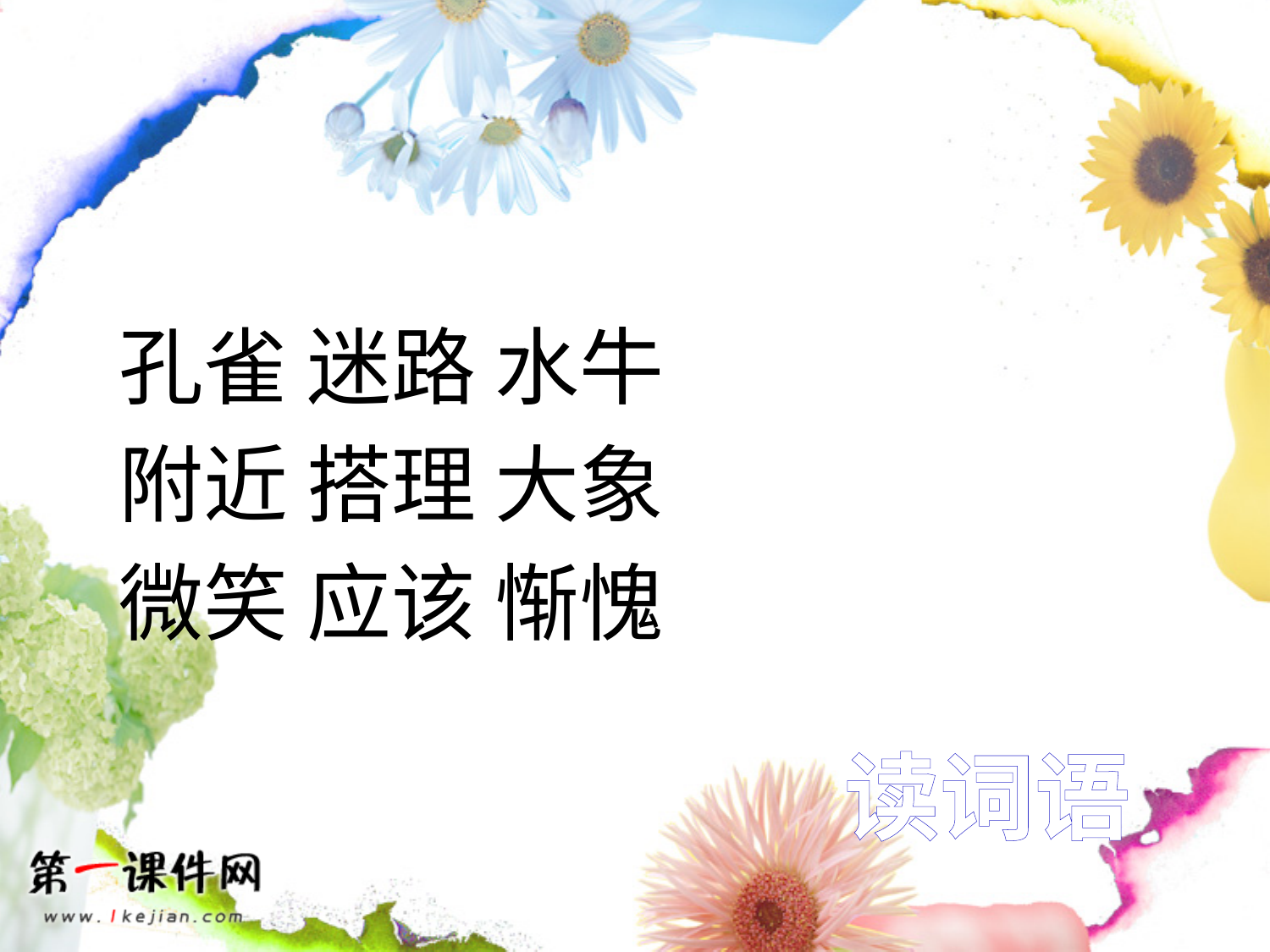

孔雀 迷路 水牛
附近 搭理 大象
微笑 应该 惭愧
读词语